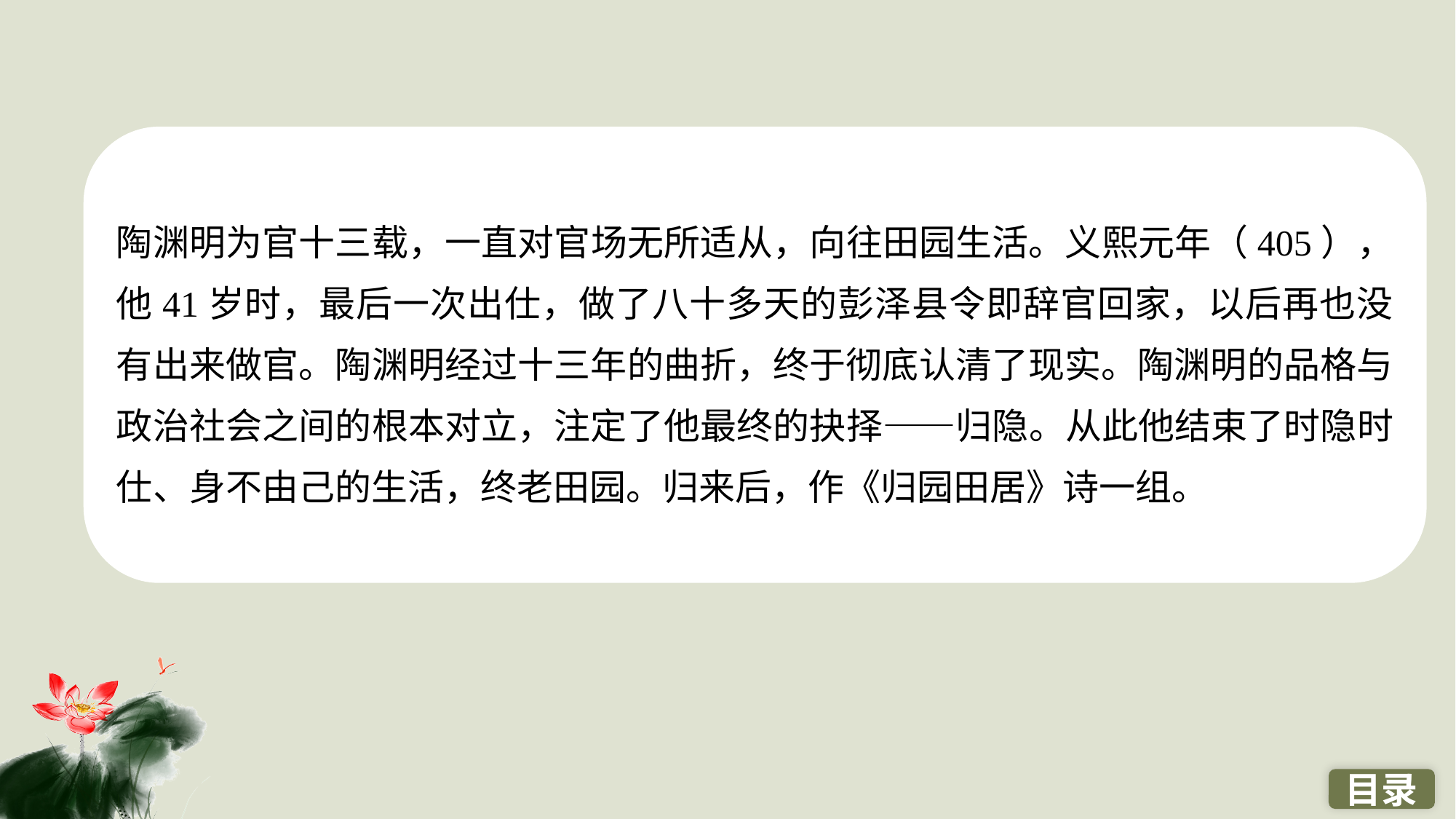

陶渊明为官十三载，一直对官场无所适从，向往田园生活。义熙元年（405），他41岁时，最后一次出仕，做了八十多天的彭泽县令即辞官回家，以后再也没有出来做官。陶渊明经过十三年的曲折，终于彻底认清了现实。陶渊明的品格与政治社会之间的根本对立，注定了他最终的抉择——归隐。从此他结束了时隐时仕、身不由己的生活，终老田园。归来后，作《归园田居》诗一组。